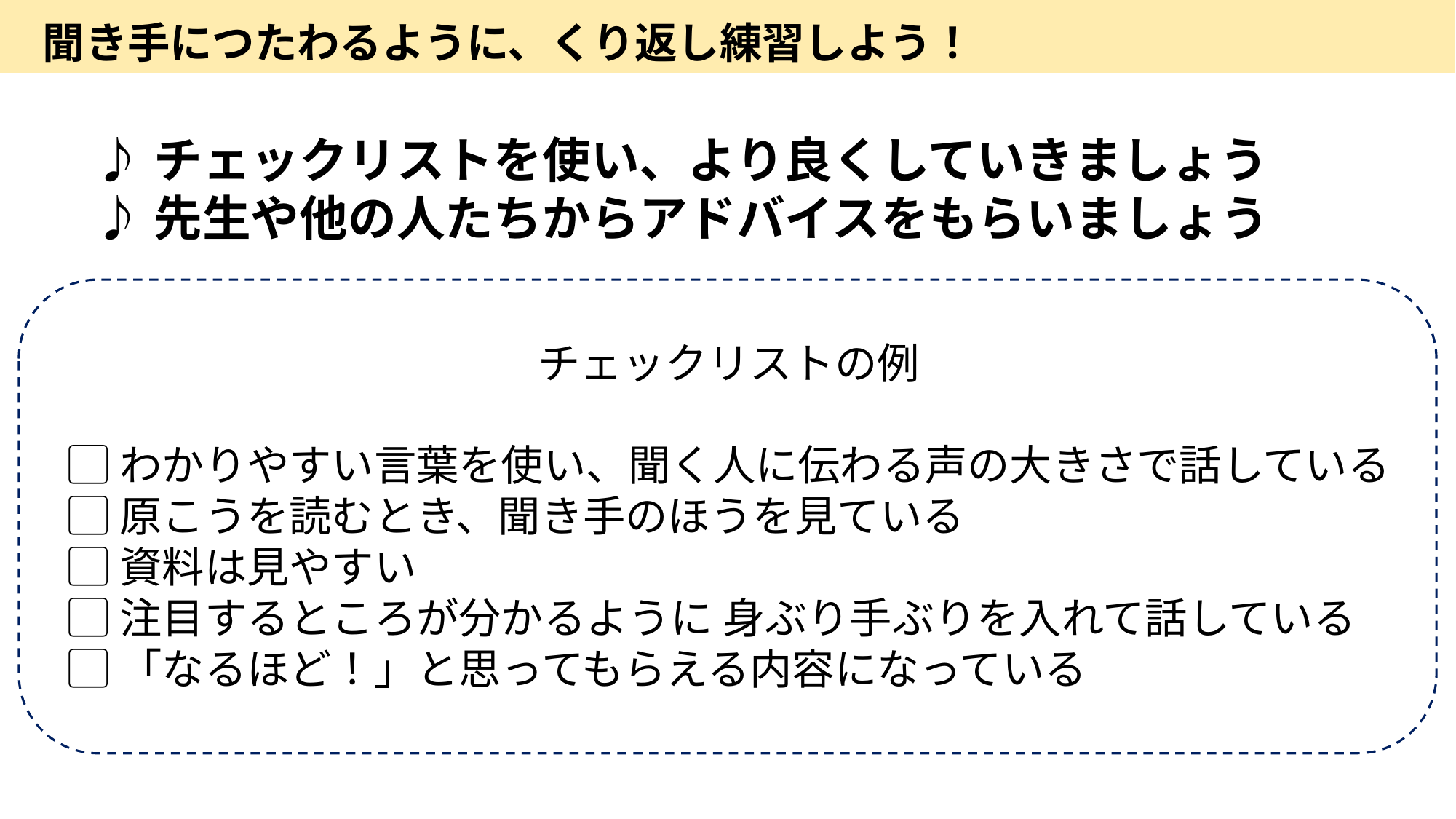

聞き手につたわるように、くり返し練習しよう！
♪チェックリストを使い、より良くしていきましょう
♪先生や他の人たちからアドバイスをもらいましょう

チェックリストの例

▢わかりやすい言葉を使い、聞く人に伝わる声の大きさで話している
▢原こうを読むとき、聞き手のほうを見ている
▢資料は見やすい
▢注目するところが分かるように 身ぶり手ぶりを入れて話している
▢「なるほど！」と思ってもらえる内容になっている